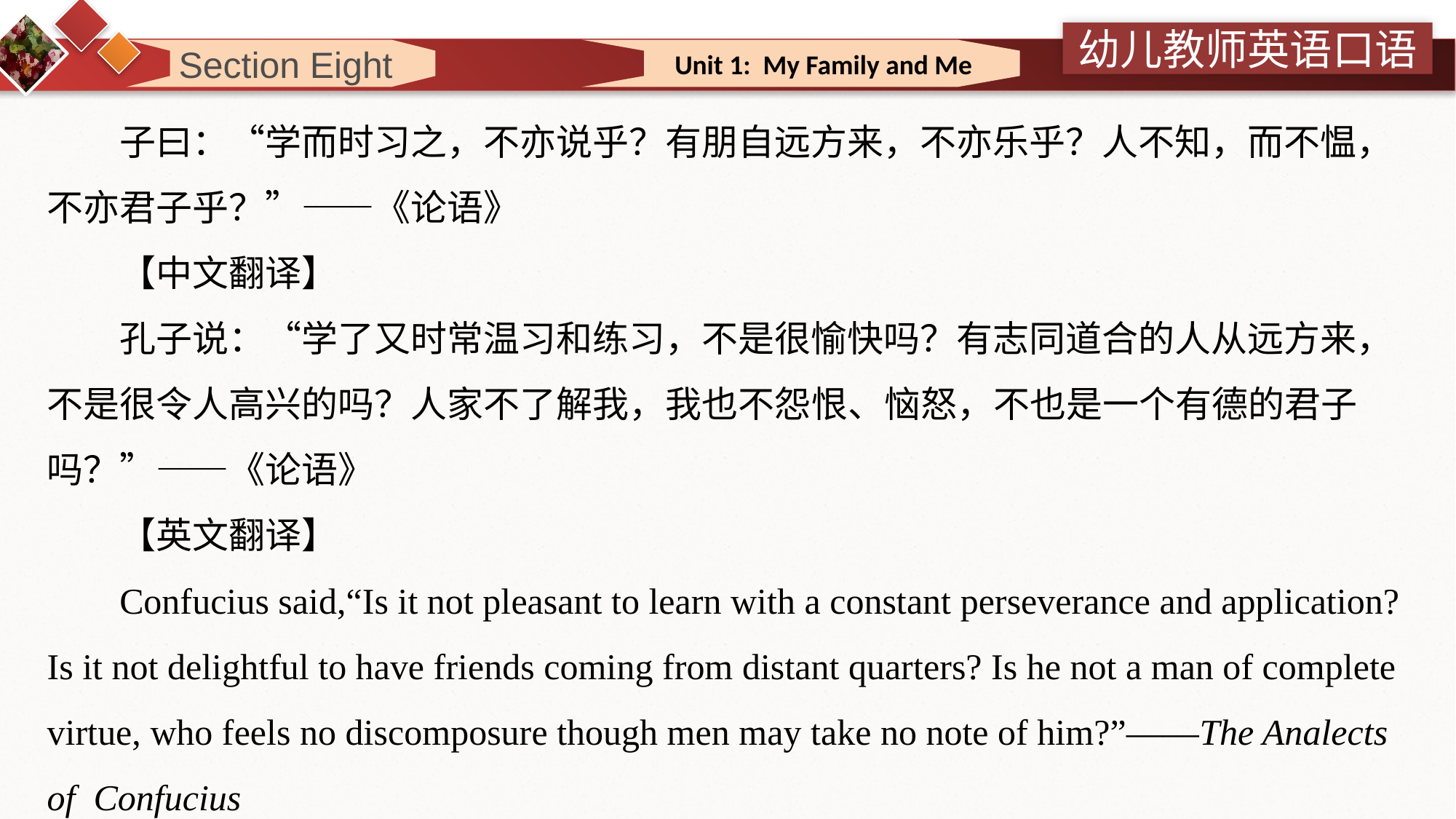

Section Eight
      Unit 1:  My Family and Me
子曰：“学而时习之，不亦说乎？有朋自远方来，不亦乐乎？人不知，而不愠，不亦君子乎？”——《论语》
【中文翻译】
孔子说：“学了又时常温习和练习，不是很愉快吗？有志同道合的人从远方来，不是很令人高兴的吗？人家不了解我，我也不怨恨、恼怒，不也是一个有德的君子吗？”——《论语》
【英文翻译】
Confucius said,“Is it not pleasant to learn with a constant perseverance and application? Is it not delightful to have friends coming from distant quarters? Is he not a man of complete virtue, who feels no discomposure though men may take no note of him?”——The Analects of  Confucius